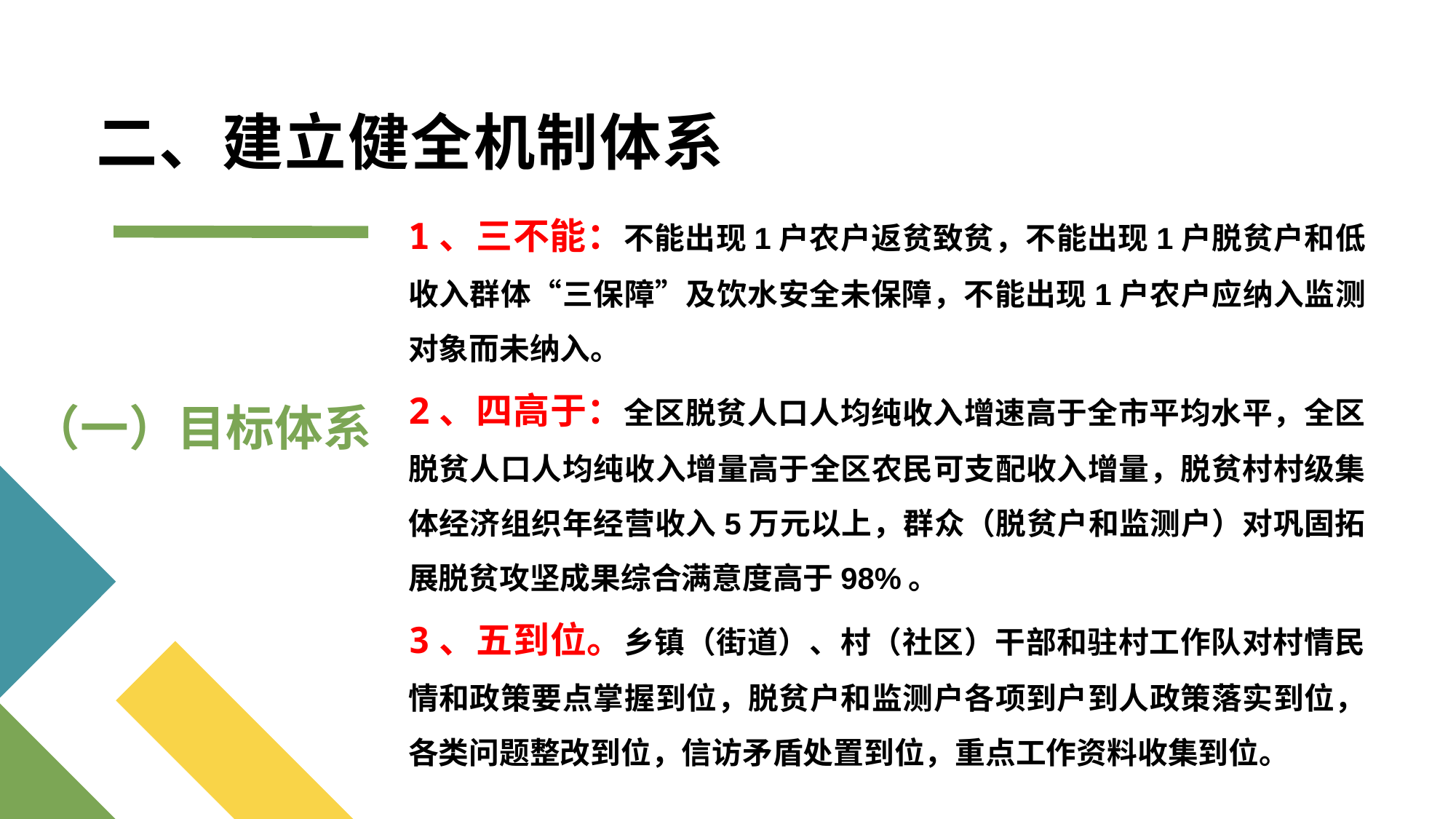

# 二、建立健全机制体系
1、三不能：不能出现1户农户返贫致贫，不能出现1户脱贫户和低收入群体“三保障”及饮水安全未保障，不能出现1户农户应纳入监测对象而未纳入。
2、四高于：全区脱贫人口人均纯收入增速高于全市平均水平，全区脱贫人口人均纯收入增量高于全区农民可支配收入增量，脱贫村村级集体经济组织年经营收入5万元以上，群众（脱贫户和监测户）对巩固拓展脱贫攻坚成果综合满意度高于98%。
3、五到位。乡镇（街道）、村（社区）干部和驻村工作队对村情民情和政策要点掌握到位，脱贫户和监测户各项到户到人政策落实到位，各类问题整改到位，信访矛盾处置到位，重点工作资料收集到位。
（一）目标体系